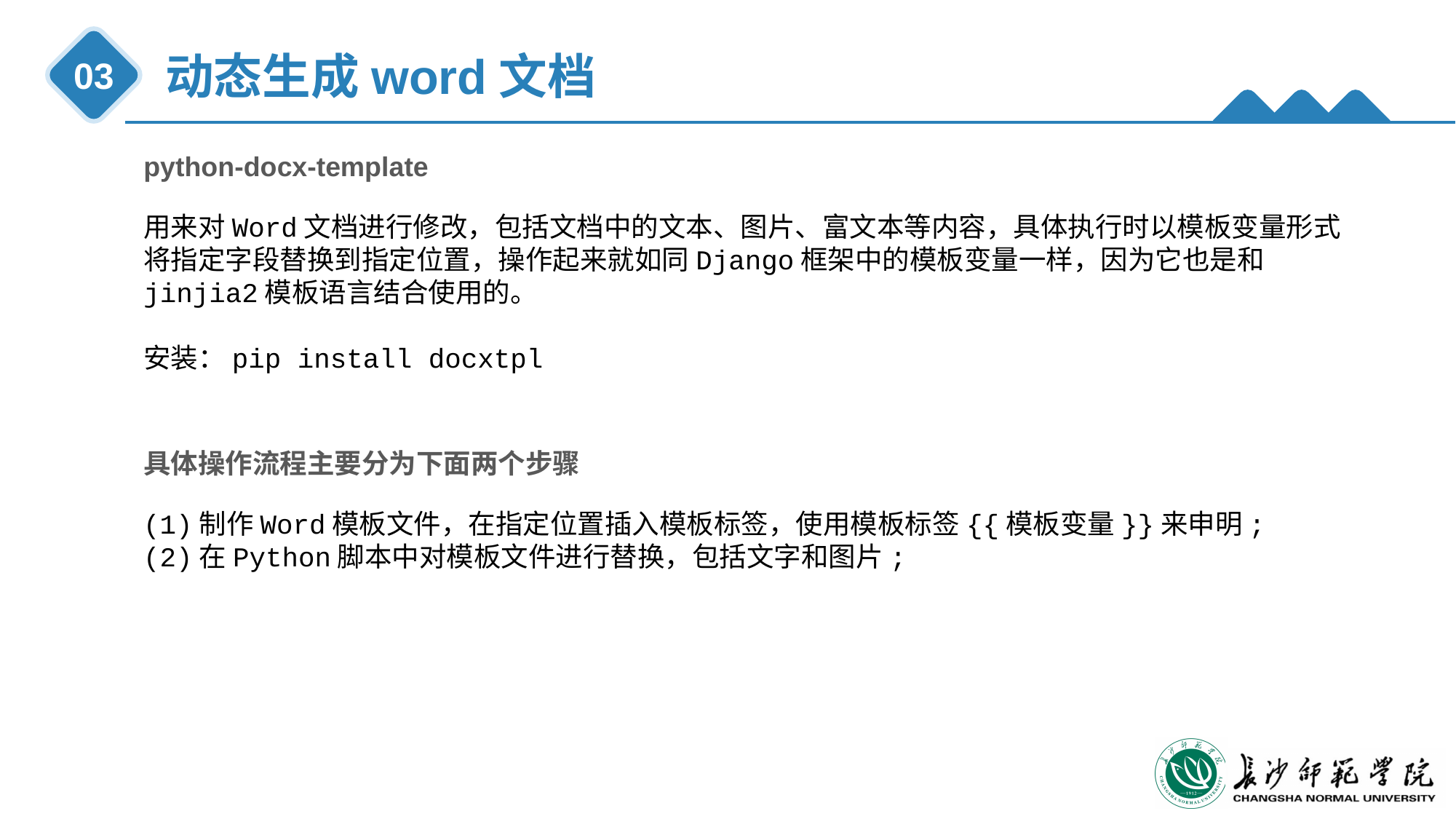

动态生成word文档
03

python-docx-template
用来对Word文档进行修改，包括文档中的文本、图片、富文本等内容，具体执行时以模板变量形式将指定字段替换到指定位置，操作起来就如同Django框架中的模板变量一样，因为它也是和jinjia2模板语言结合使用的。

安装：pip install docxtpl
具体操作流程主要分为下面两个步骤
(1)制作Word模板文件，在指定位置插入模板标签，使用模板标签{{模板变量}}来申明;
(2)在Python脚本中对模板文件进行替换，包括文字和图片;